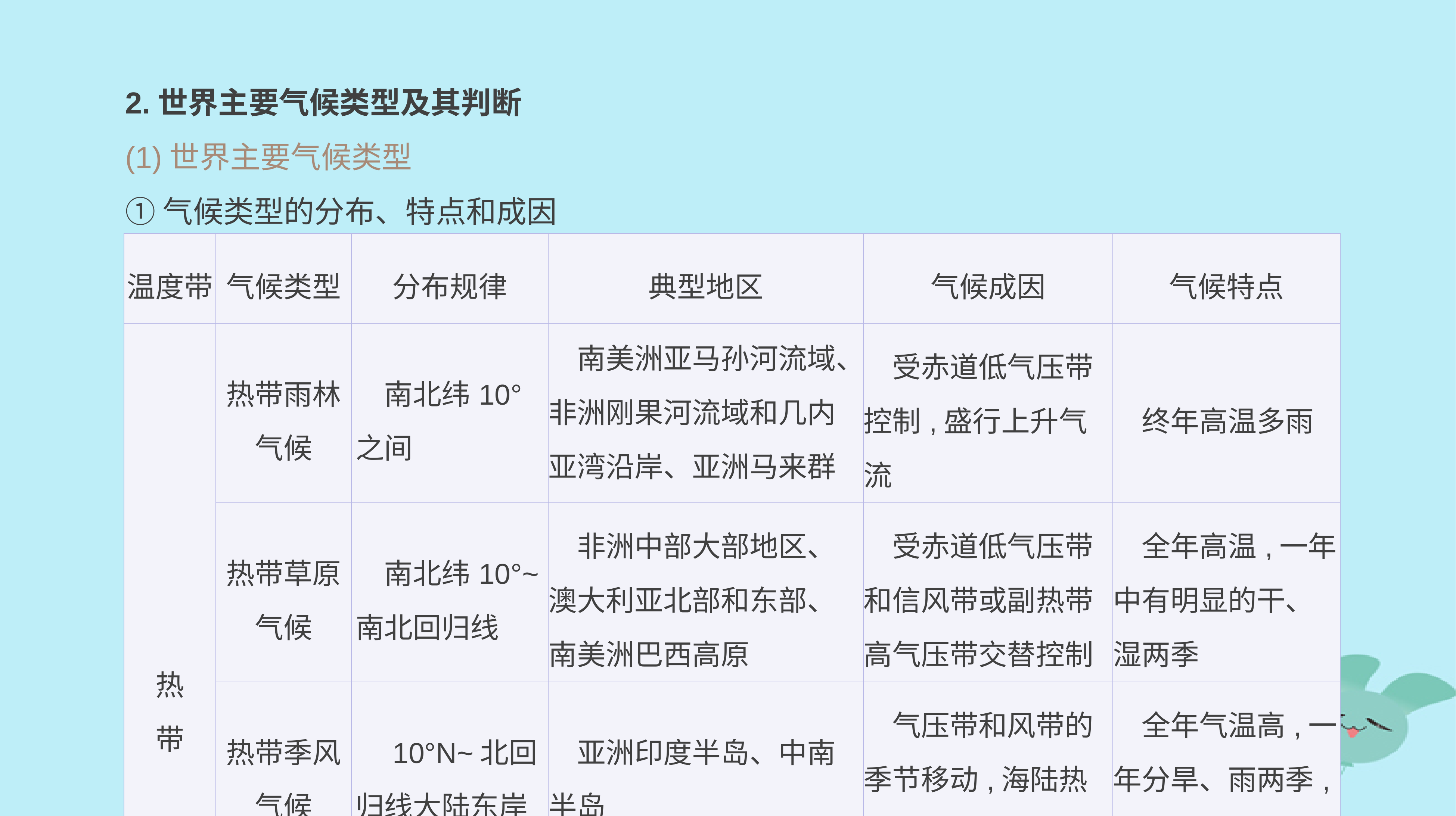

2.世界主要气候类型及其判断
(1)世界主要气候类型
①气候类型的分布、特点和成因
| 温度带 | 气候类型 | 分布规律 | 典型地区 | 气候成因 | 气候特点 |
| --- | --- | --- | --- | --- | --- |
| 热 带 | 热带雨林气候 | 南北纬10°之间 | 南美洲亚马孙河流域、非洲刚果河流域和几内亚湾沿岸、亚洲马来群岛 | 受赤道低气压带控制,盛行上升气流 | 终年高温多雨 |
|  | 热带草原气候 | 南北纬10°~南北回归线 | 非洲中部大部地区、澳大利亚北部和东部、南美洲巴西高原 | 受赤道低气压带和信风带或副热带高气压带交替控制 | 全年高温,一年中有明显的干、湿两季 |
|  | 热带季风气候 | 10°N~北回归线大陆东岸 | 亚洲印度半岛、中南半岛 | 气压带和风带的季节移动,海陆热力性质差异 | 全年气温高,一年分旱、雨两季,雨季降水特别多 |
|  | 热带沙漠气候 | 南北回归线~南北纬30°大陆内部和西部 | 撒哈拉沙漠、阿拉伯半岛、澳大利亚中西部 | 受副热带高气压带或信风带控制 | 终年炎热干燥 |